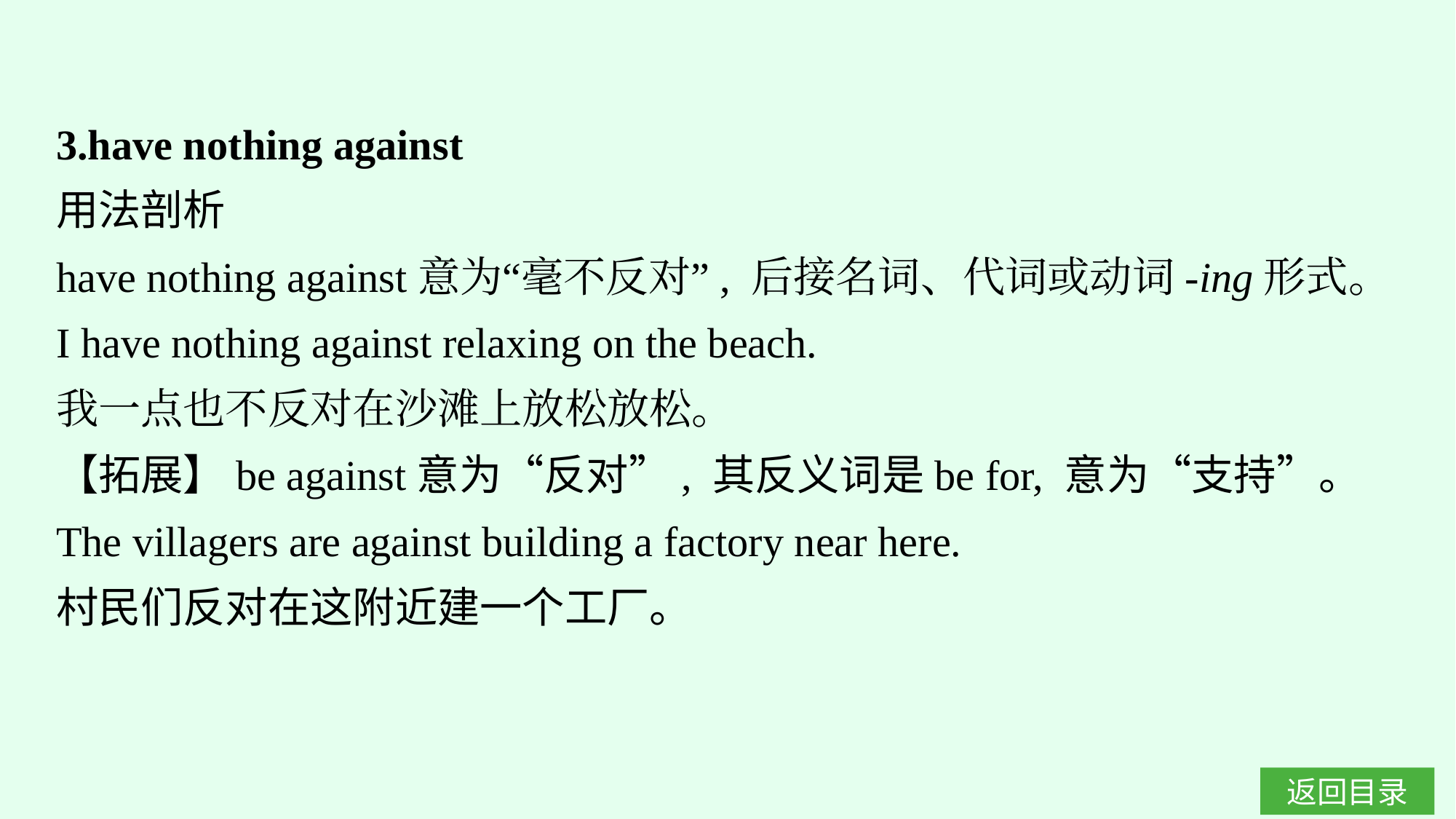

3.have nothing against
用法剖析
have nothing against意为“毫不反对”, 后接名词、代词或动词-ing形式。
I have nothing against relaxing on the beach.
我一点也不反对在沙滩上放松放松。
【拓展】be against意为“反对”, 其反义词是be for, 意为“支持”。
The villagers are against building a factory near here.
村民们反对在这附近建一个工厂。